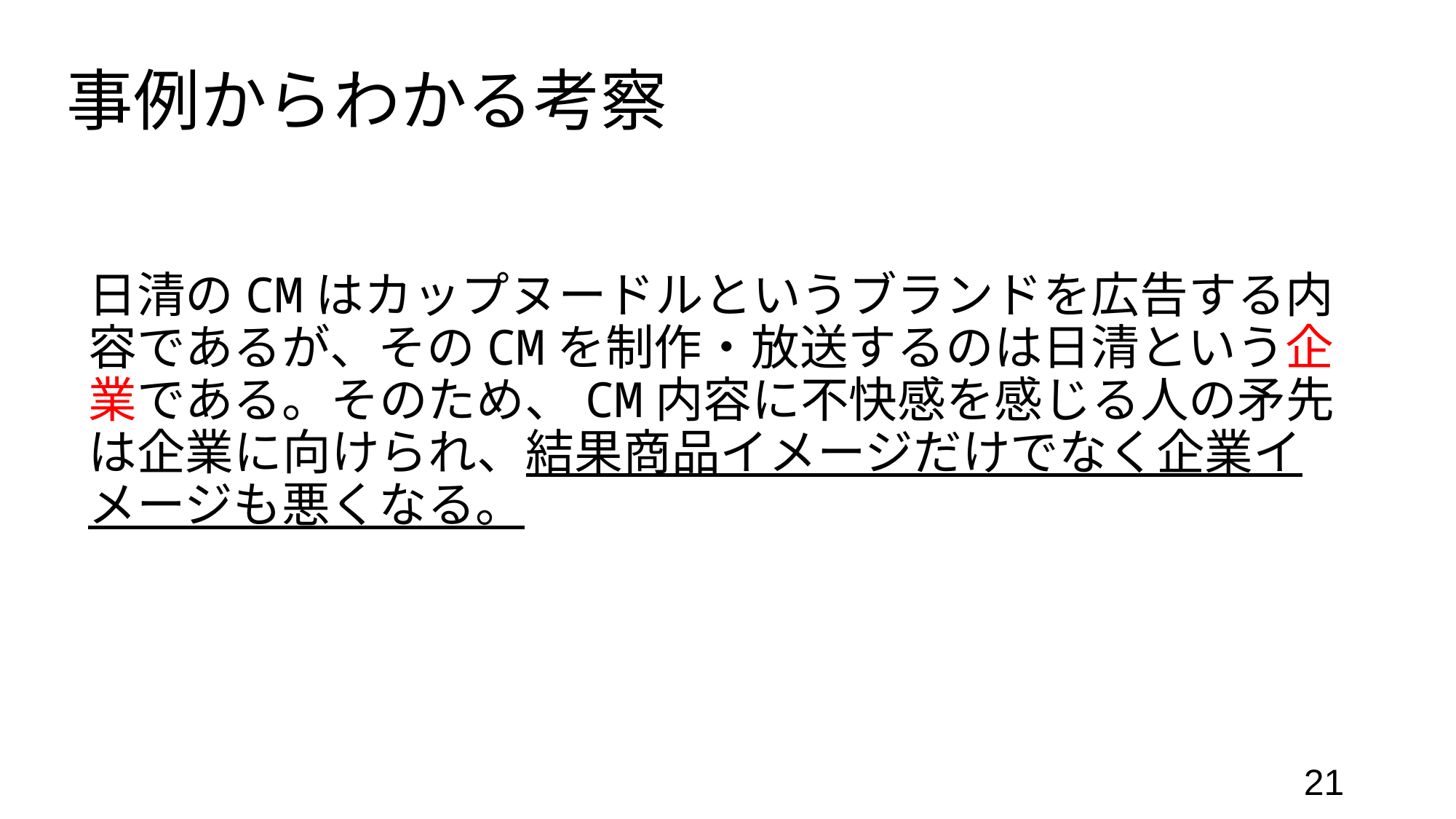

事例からわかる考察
# 日清のCMはカップヌードルというブランドを広告する内容であるが、そのCMを制作・放送するのは日清という企業である。そのため、CM内容に不快感を感じる人の矛先は企業に向けられ、結果商品イメージだけでなく企業イメージも悪くなる。
21